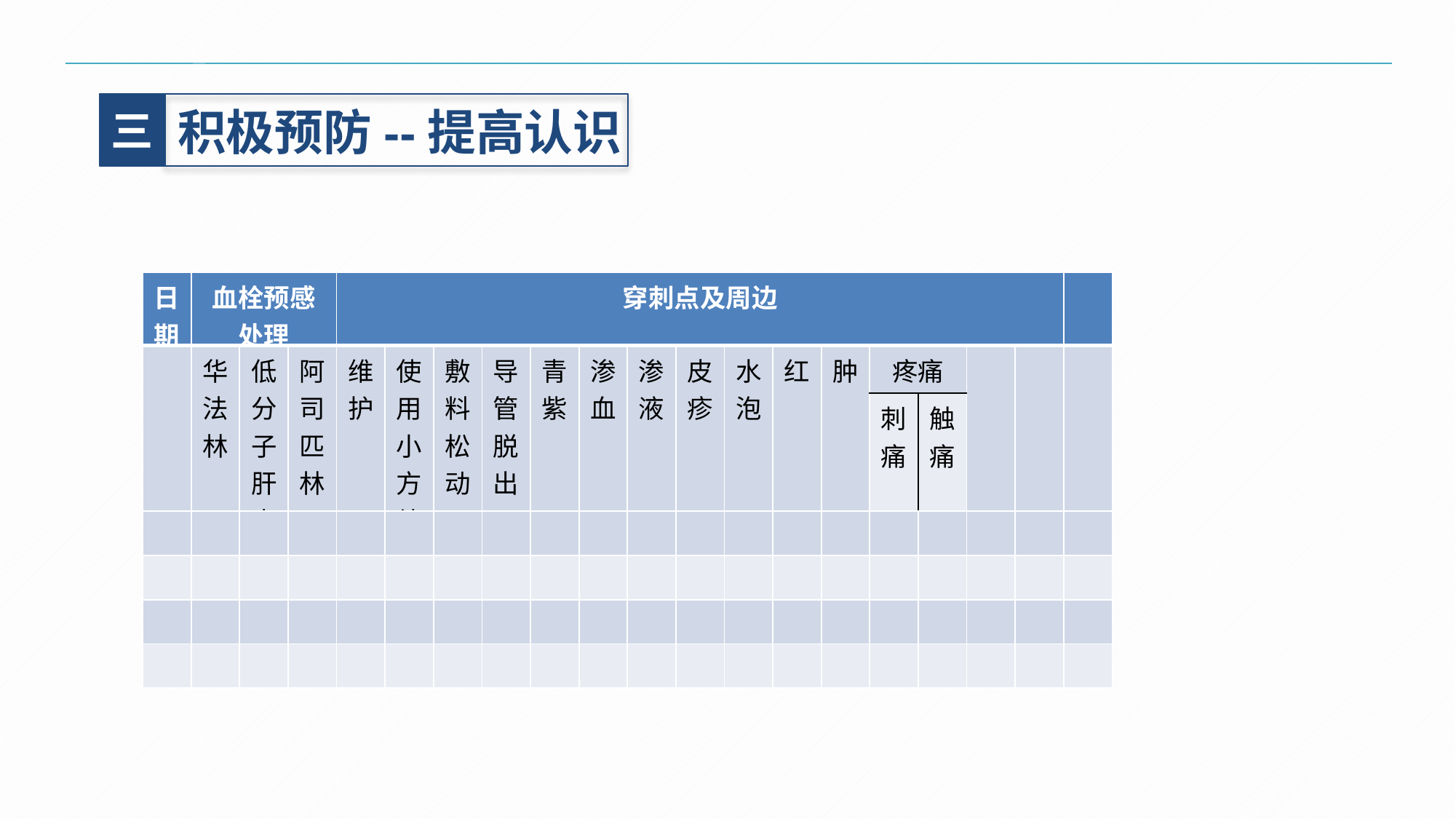

三

积极预防--提高认识
| 日期 | 血栓预感处理 |  |  | 穿刺点及周边 |  |  |  |  |  |  |  |  |  |  |  |  |  |  |  |
| --- | --- | --- | --- | --- | --- | --- | --- | --- | --- | --- | --- | --- | --- | --- | --- | --- | --- | --- | --- |
|  | 华法林 | 低分子肝素 | 阿司匹林 | 维护 | 使用小方纱 | 敷料松动 | 导管脱出 | 青紫 | 渗血 | 渗液 | 皮疹 | 水泡 | 红 | 肿 | 疼痛 |  |  |  |  |
|  |  |  |  |  |  |  |  |  |  |  |  |  |  |  | 刺痛 | 触痛 |  |  |  |
|  |  |  |  |  |  |  |  |  |  |  |  |  |  |  |  |  |  |  |  |
|  |  |  |  |  |  |  |  |  |  |  |  |  |  |  |  |  |  |  |  |
|  |  |  |  |  |  |  |  |  |  |  |  |  |  |  |  |  |  |  |  |
|  |  |  |  |  |  |  |  |  |  |  |  |  |  |  |  |  |  |  |  |